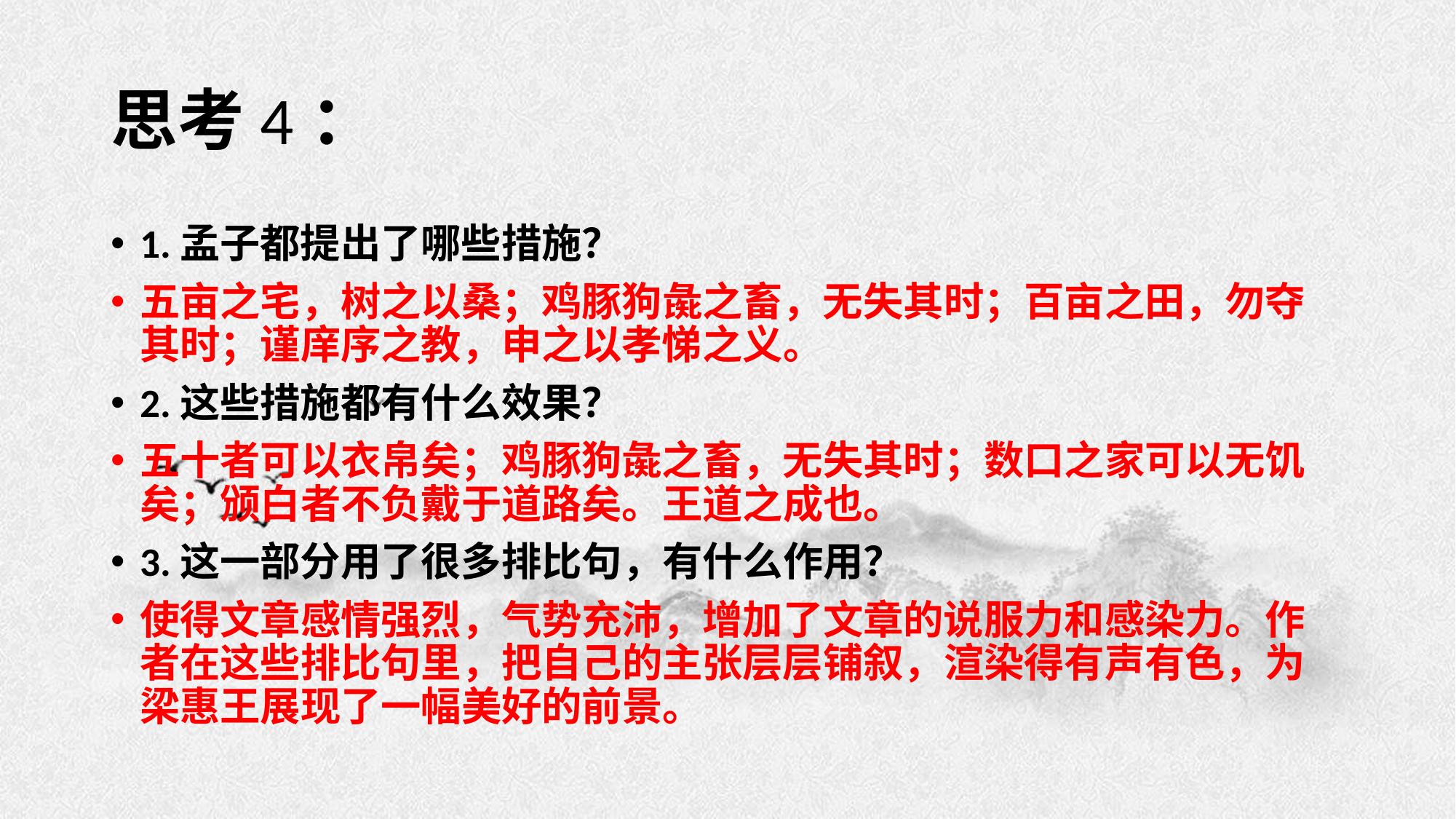

# 思考4：
1.孟子都提出了哪些措施？
五亩之宅，树之以桑；鸡豚狗彘之畜，无失其时；百亩之田，勿夺其时；谨庠序之教，申之以孝悌之义。
2.这些措施都有什么效果？
五十者可以衣帛矣；鸡豚狗彘之畜，无失其时；数口之家可以无饥矣；颁白者不负戴于道路矣。王道之成也。
3.这一部分用了很多排比句，有什么作用？
使得文章感情强烈，气势充沛，增加了文章的说服力和感染力。作者在这些排比句里，把自己的主张层层铺叙，渲染得有声有色，为梁惠王展现了一幅美好的前景。